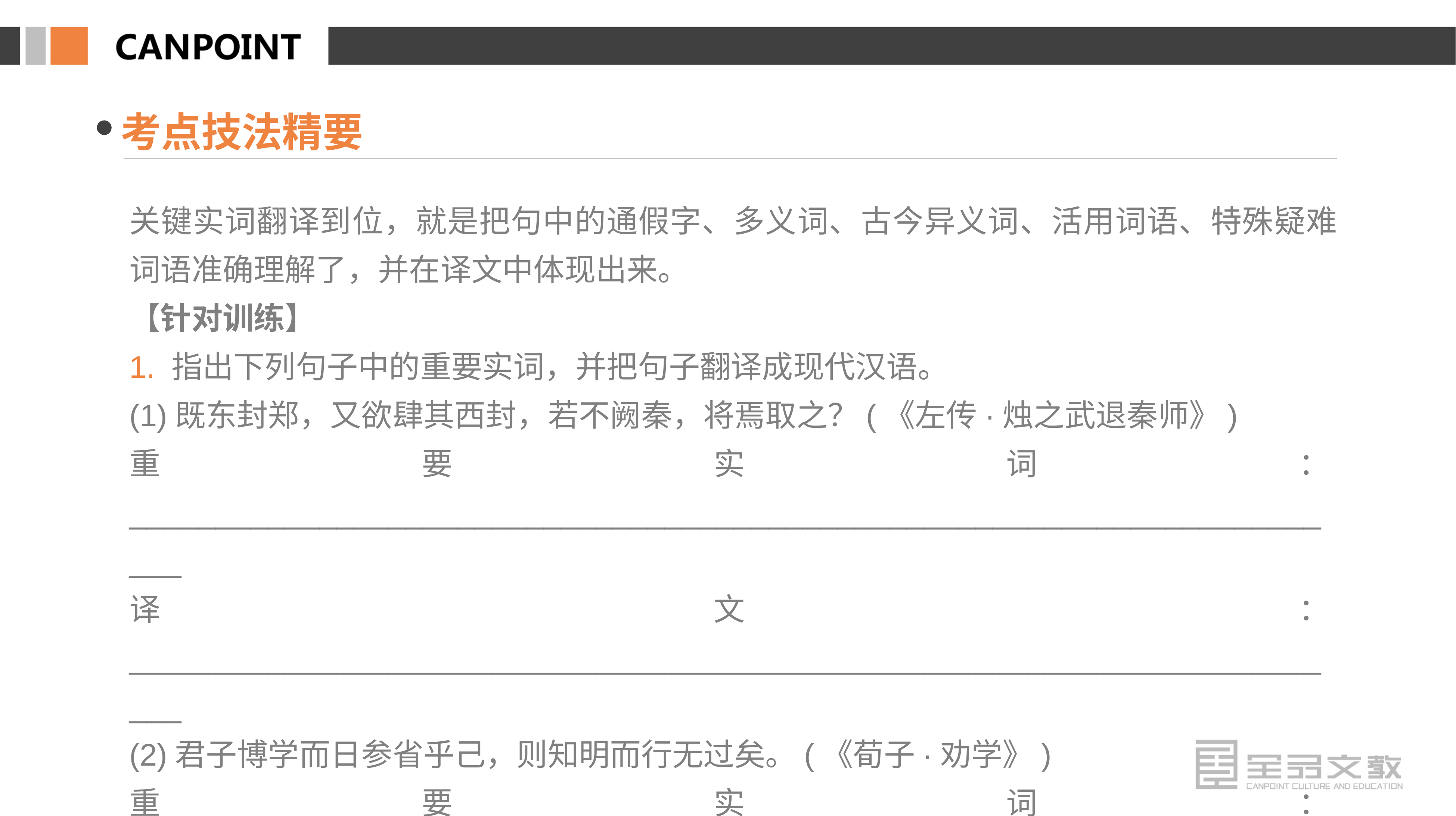

考点技法精要

关键实词翻译到位，就是把句中的通假字、多义词、古今异义词、活用词语、特殊疑难词语准确理解了，并在译文中体现出来。
【针对训练】
1. 指出下列句子中的重要实词，并把句子翻译成现代汉语。
(1)既东封郑，又欲肆其西封，若不阙秦，将焉取之？(《左传·烛之武退秦师》)
重要实词：________________________________________________________________________
译文：________________________________________________________________________
(2)君子博学而日参省乎己，则知明而行无过矣。(《荀子·劝学》)
重要实词：________________________________________________________________________
译文：________________________________________________________________________
(3)斩木为兵，揭竿为旗，天下云集响应，赢粮而景从。(贾谊《过秦论》)